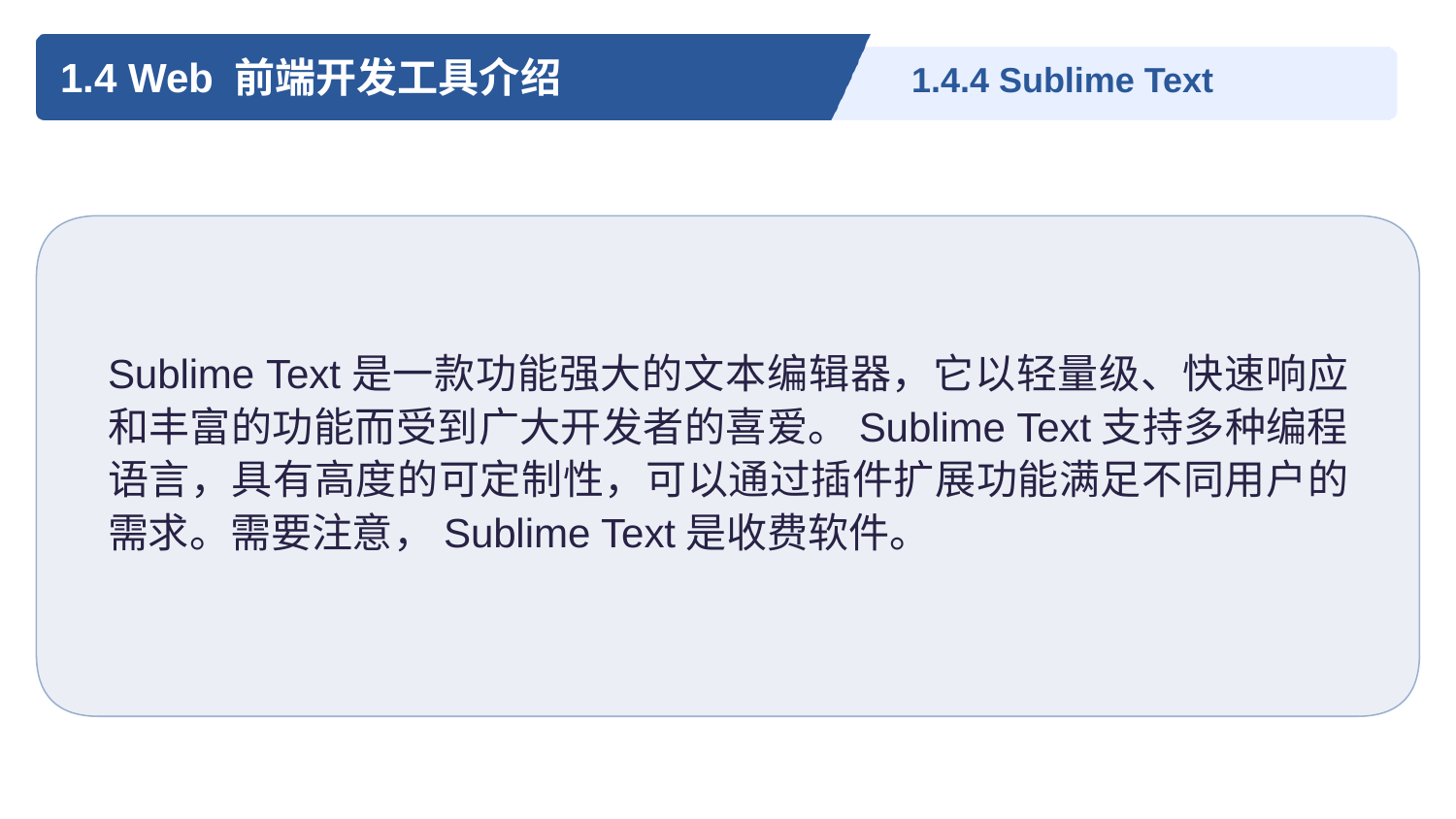

1.4 Web 前端开发工具介绍
1.4.4 Sublime Text

Sublime Text是一款功能强大的文本编辑器，它以轻量级、快速响应和丰富的功能而受到广大开发者的喜爱。Sublime Text支持多种编程语言，具有高度的可定制性，可以通过插件扩展功能满足不同用户的需求。需要注意，Sublime Text是收费软件。